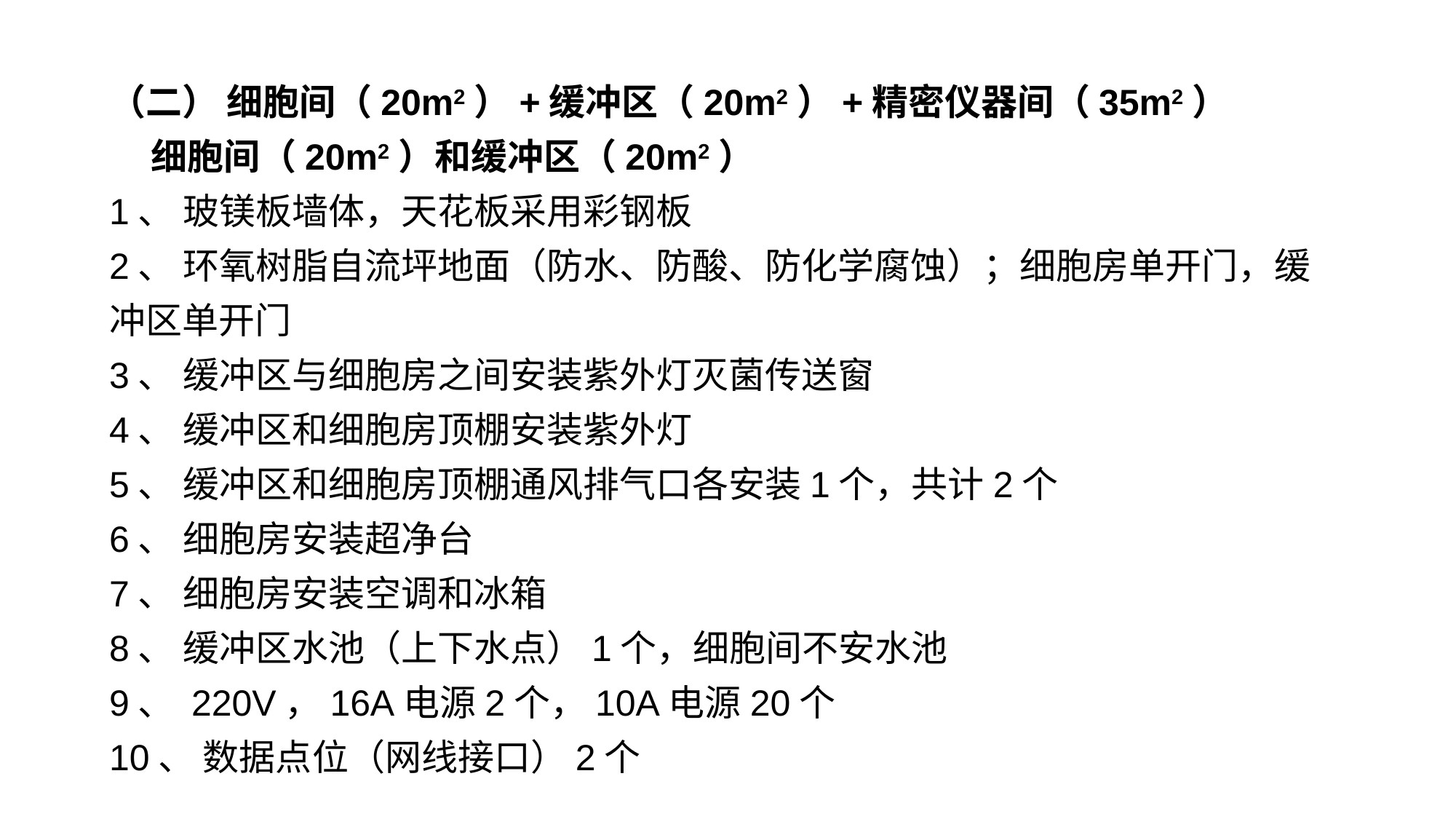

（二） 细胞间（20m2）+缓冲区（20m2）+精密仪器间（35m2）
    细胞间（20m2）和缓冲区（20m2）
1、 玻镁板墙体，天花板采用彩钢板
2、 环氧树脂自流坪地面（防水、防酸、防化学腐蚀）；细胞房单开门，缓冲区单开门
3、 缓冲区与细胞房之间安装紫外灯灭菌传送窗
4、 缓冲区和细胞房顶棚安装紫外灯
5、 缓冲区和细胞房顶棚通风排气口各安装1个，共计2个
6、 细胞房安装超净台
7、 细胞房安装空调和冰箱
8、 缓冲区水池（上下水点）1个，细胞间不安水池
9、 220V，16A电源2个，10A电源20个
10、 数据点位（网线接口）2个